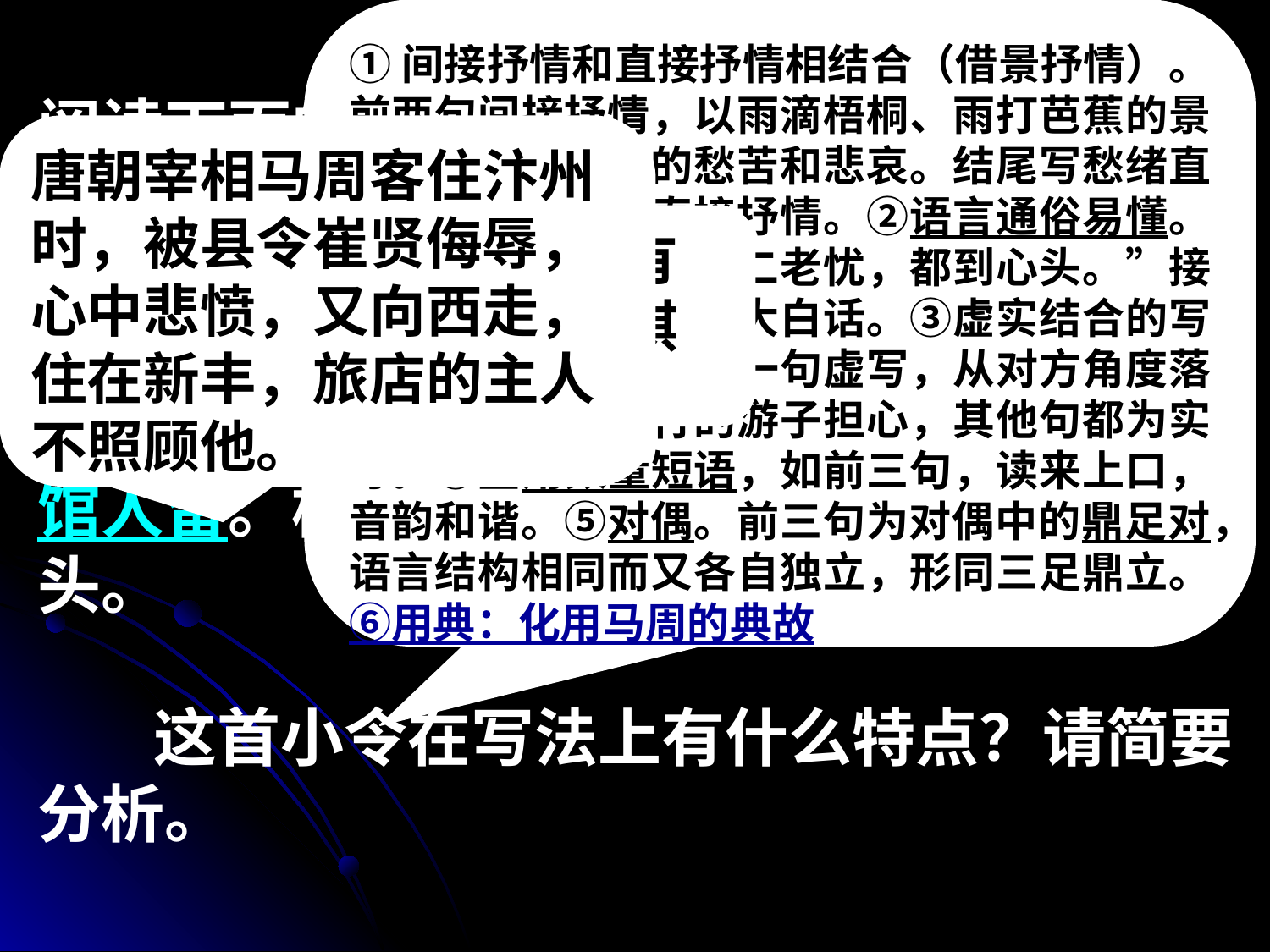

①间接抒情和直接抒情相结合（借景抒情）。前两句间接抒情，以雨滴梧桐、雨打芭蕉的景象渲染诗人无尽的愁苦和悲哀。结尾写愁绪直接涌到心头，是直接抒情。②语言通俗易懂。“枕上十年事，江南二老忧，都到心头。”接近今天的语言，近乎大白话。③虚实结合的写法。“江南二老忧”一句虚写，从对方角度落笔，写二老为远行的游子担心，其他句都为实写。④叠用数量短语，如前三句，读来上口，音韵和谐。⑤对偶。前三句为对偶中的鼎足对，语言结构相同而又各自独立，形同三足鼎立。⑥用典：化用马周的典故

阅读下面的元曲，完成赏析。
双调·水仙子·夜雨
徐再思
       一声梧叶一声秋，一点芭蕉一点愁，三更归梦三更后。落灯花，棋未收，叹新丰孤馆人留。枕上十年事，江南二老忧，都到心头。

       这首小令在写法上有什么特点？请简要分析。
唐朝宰相马周客住汴州时，被县令崔贤侮辱，心中悲愤，又向西走，住在新丰，旅店的主人不照顾他。
赵师秀《有约》：“有约不来过夜半，闲敲棋子落灯花。”